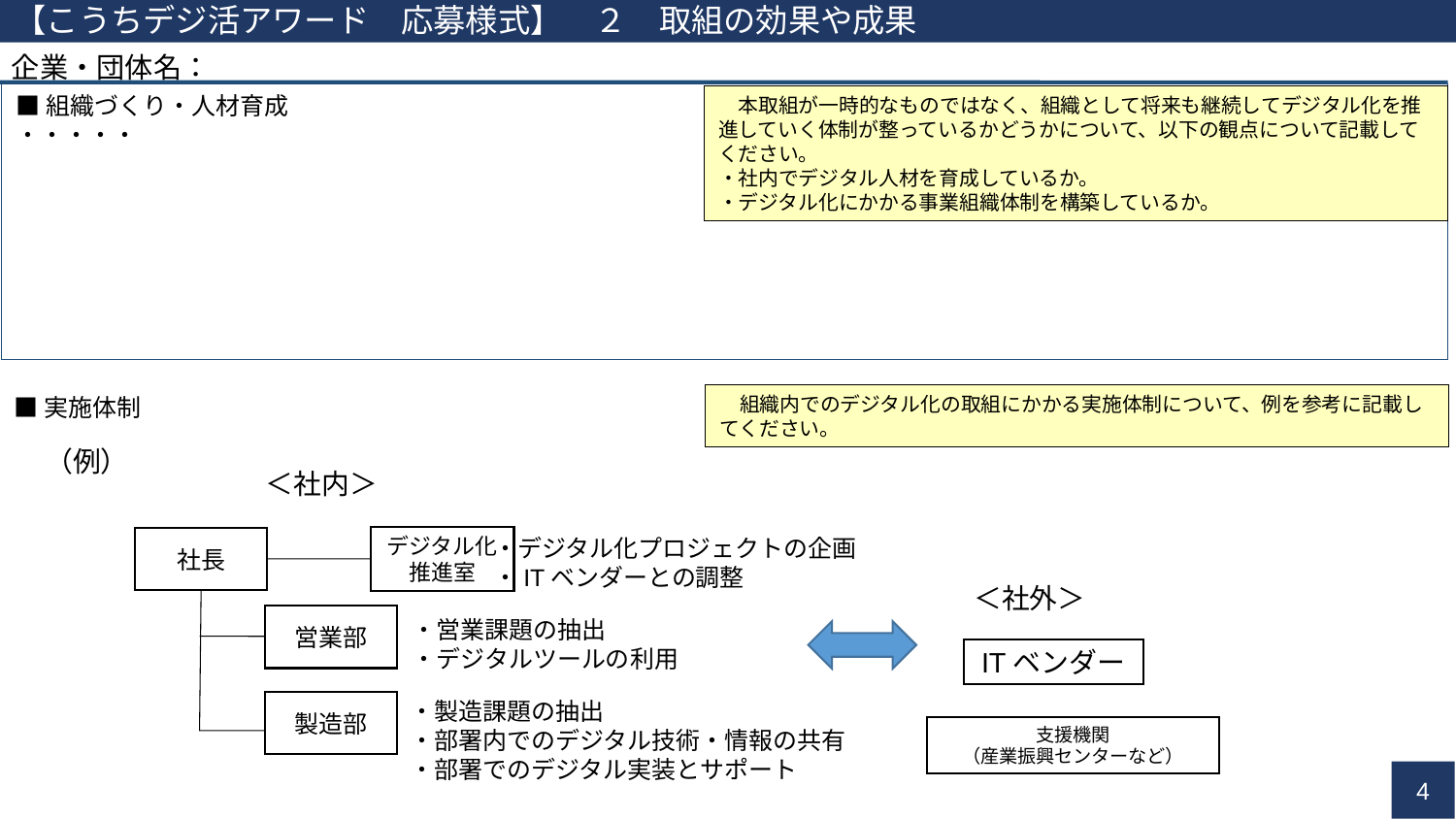

【こうちデジ活アワード　応募様式】　２　取組の効果や成果
企業・団体名：

■組織づくり・人材育成
・・・・・

　本取組が一時的なものではなく、組織として将来も継続してデジタル化を推進していく体制が整っているかどうかについて、以下の観点について記載してください。
・社内でデジタル人材を育成しているか。
・デジタル化にかかる事業組織体制を構築しているか。
　組織内でのデジタル化の取組にかかる実施体制について、例を参考に記載してください。
■実施体制
（例）
＜社内＞
デジタル化
推進室
社長
・デジタル化プロジェクトの企画
・ITベンダーとの調整
＜社外＞
営業部
・営業課題の抽出
・デジタルツールの利用

ITベンダー
・製造課題の抽出
・部署内でのデジタル技術・情報の共有
・部署でのデジタル実装とサポート
製造部
支援機関
（産業振興センターなど）
4